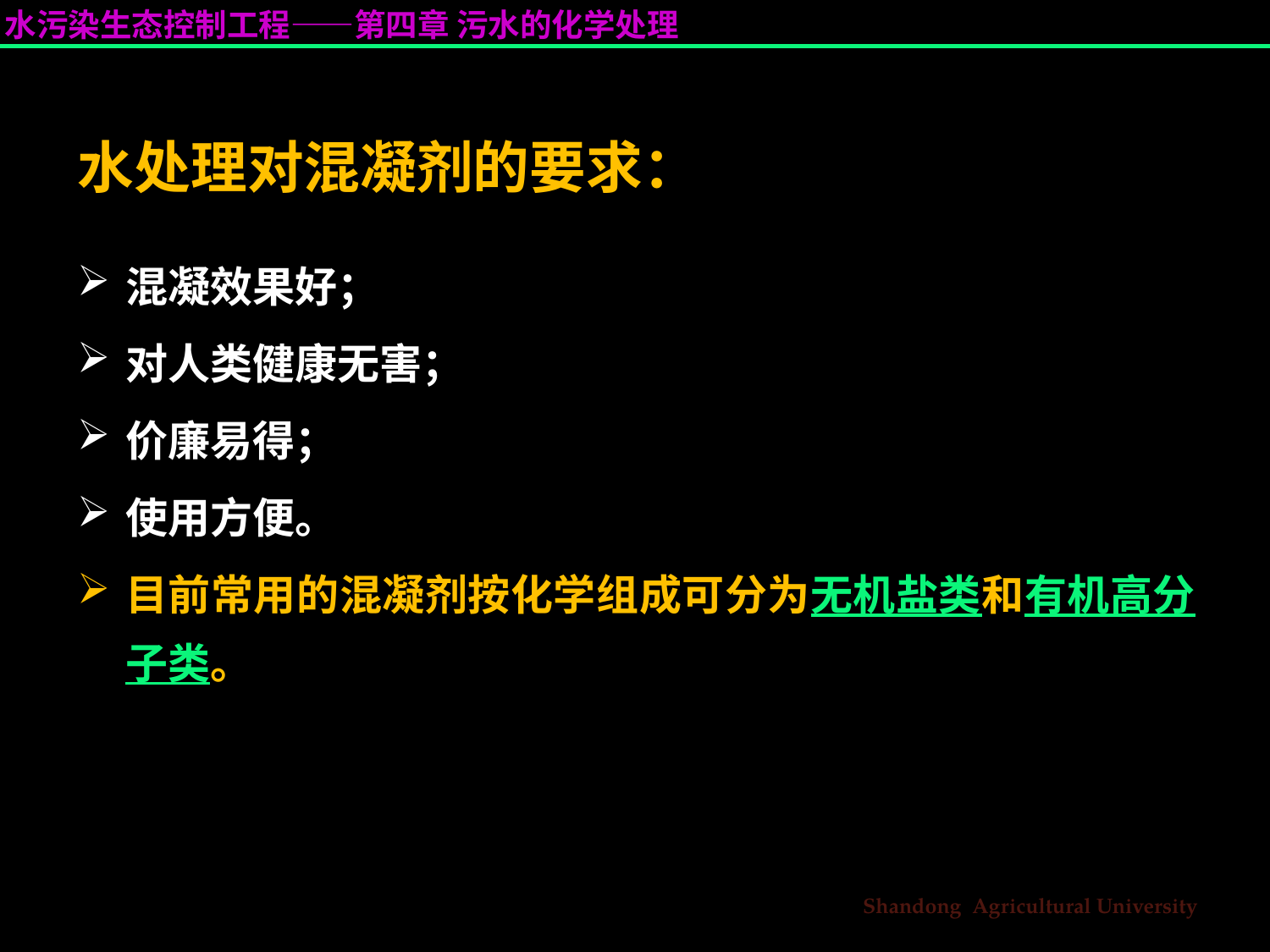

# 水处理对混凝剂的要求：
混凝效果好；
对人类健康无害；
价廉易得；
使用方便。
目前常用的混凝剂按化学组成可分为无机盐类和有机高分子类。